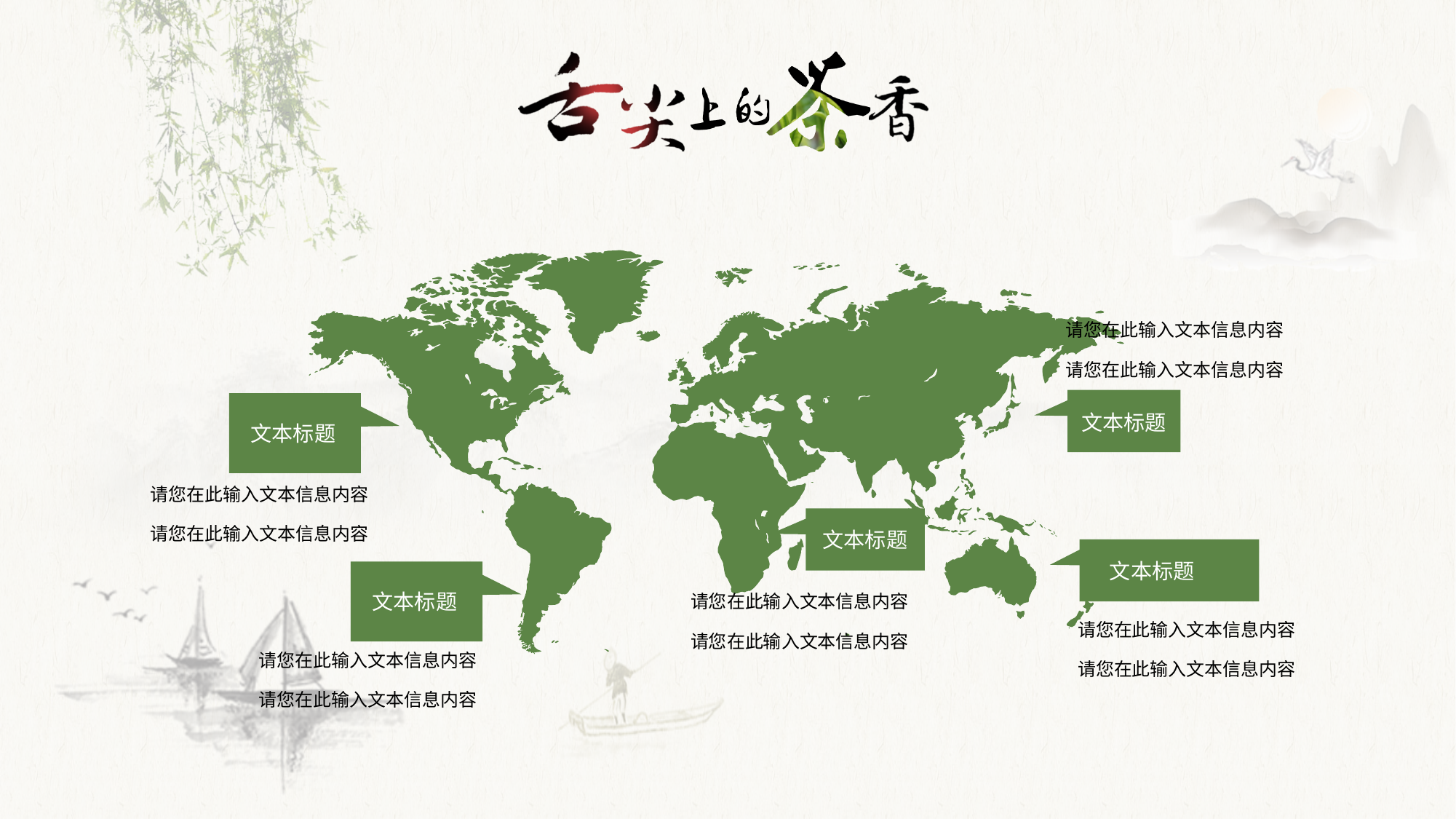

请您在此输入文本信息内容
请您在此输入文本信息内容
文本标题
文本标题
请您在此输入文本信息内容
请您在此输入文本信息内容
文本标题
文本标题
文本标题
请您在此输入文本信息内容
请您在此输入文本信息内容
请您在此输入文本信息内容
请您在此输入文本信息内容
请您在此输入文本信息内容
请您在此输入文本信息内容